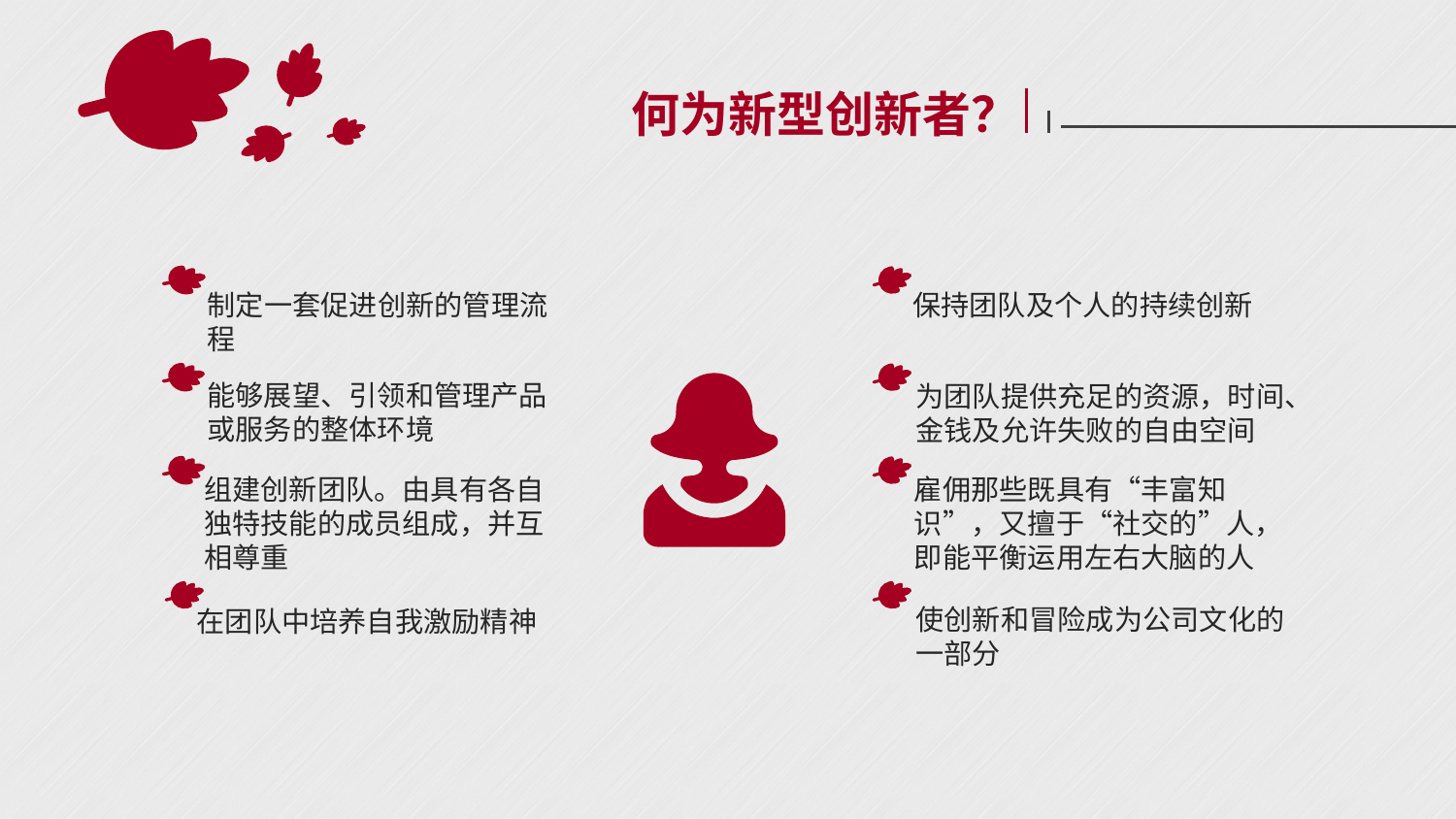

何为新型创新者？

制定一套促进创新的管理流程

保持团队及个人的持续创新

能够展望、引领和管理产品或服务的整体环境

为团队提供充足的资源，时间、金钱及允许失败的自由空间

组建创新团队。由具有各自独特技能的成员组成，并互相尊重

雇佣那些既具有“丰富知识”，又擅于“社交的”人，即能平衡运用左右大脑的人

在团队中培养自我激励精神

使创新和冒险成为公司文化的一部分